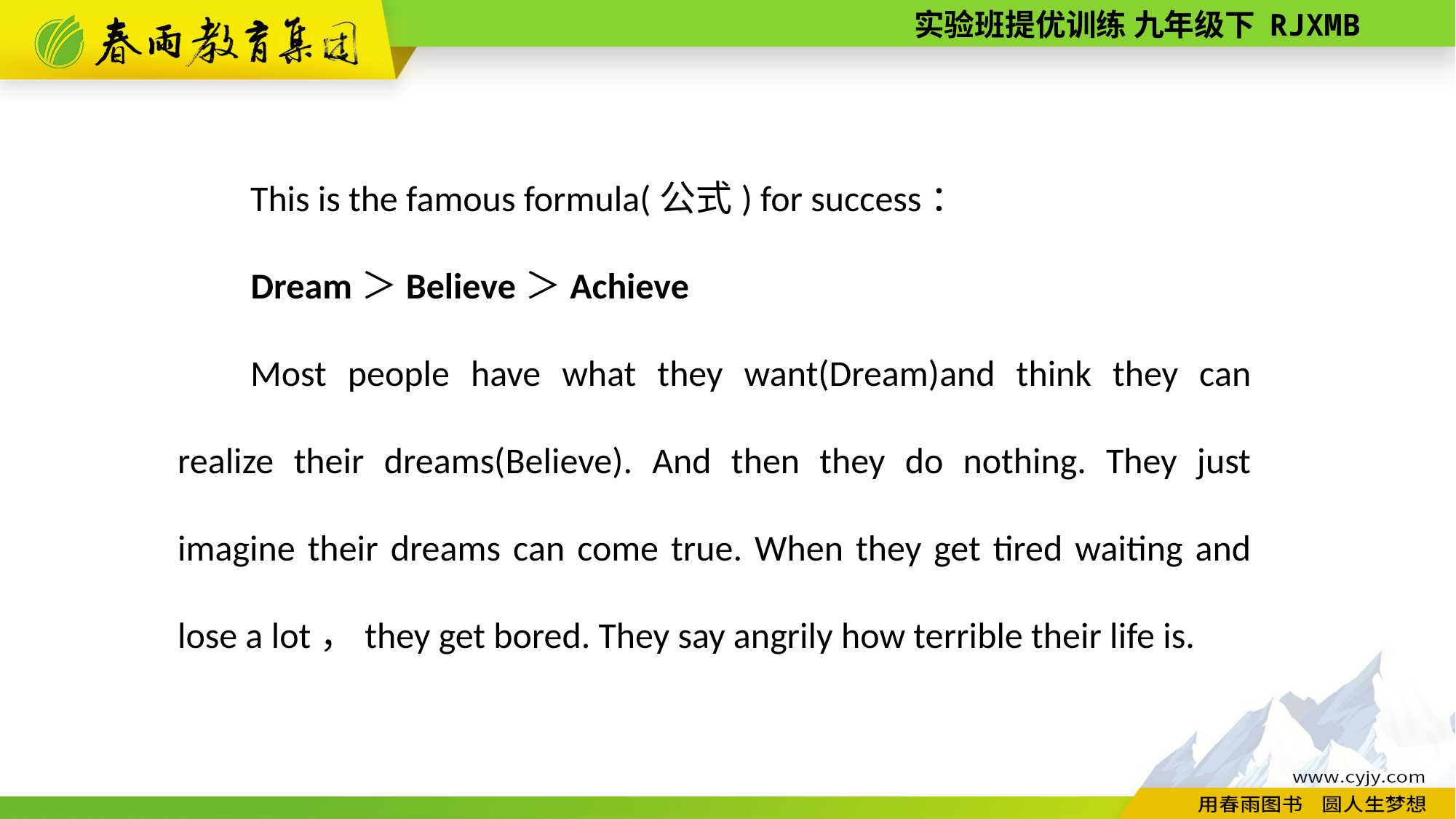

This is the famous formula(公式) for success：
Dream＞Believe＞Achieve
Most people have what they want(Dream)and think they can realize their dreams(Believe). And then they do nothing. They just imagine their dreams can come true. When they get tired waiting and lose a lot，they get bored. They say angrily how terrible their life is.